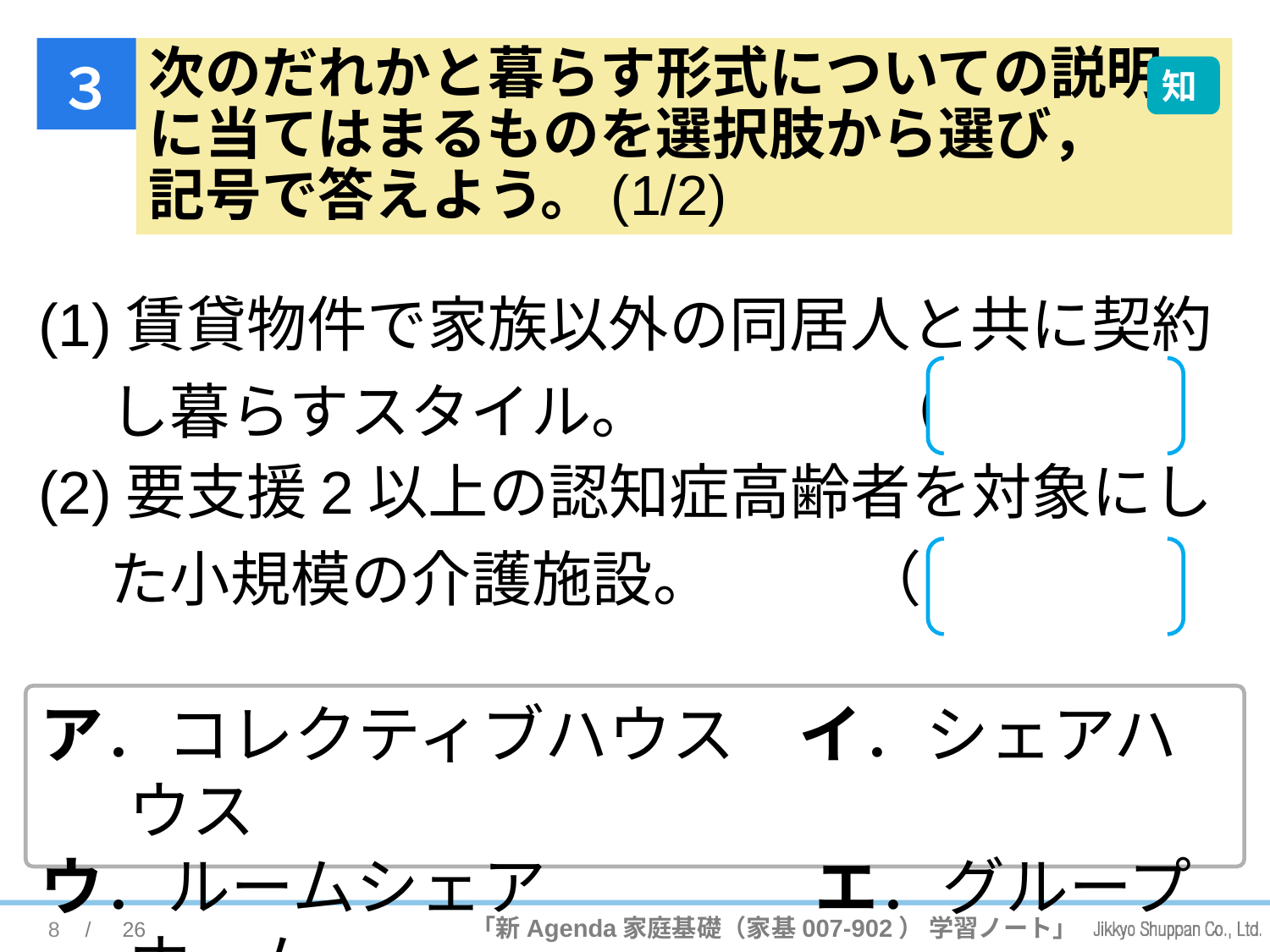

３
# 次のだれかと暮らす形式についての説明 に当てはまるものを選択肢から選び， 記号で答えよう。(1/2)
知
(1)賃貸物件で家族以外の同居人と共に契約し暮らすスタイル。                 （　ウ　）
(2)要支援2以上の認知症高齢者を対象にした小規模の介護施設。           （　エ　）

ア．コレクティブハウス　イ．シェアハウス
ウ．ルームシェア　　　　 エ．グループホーム
8